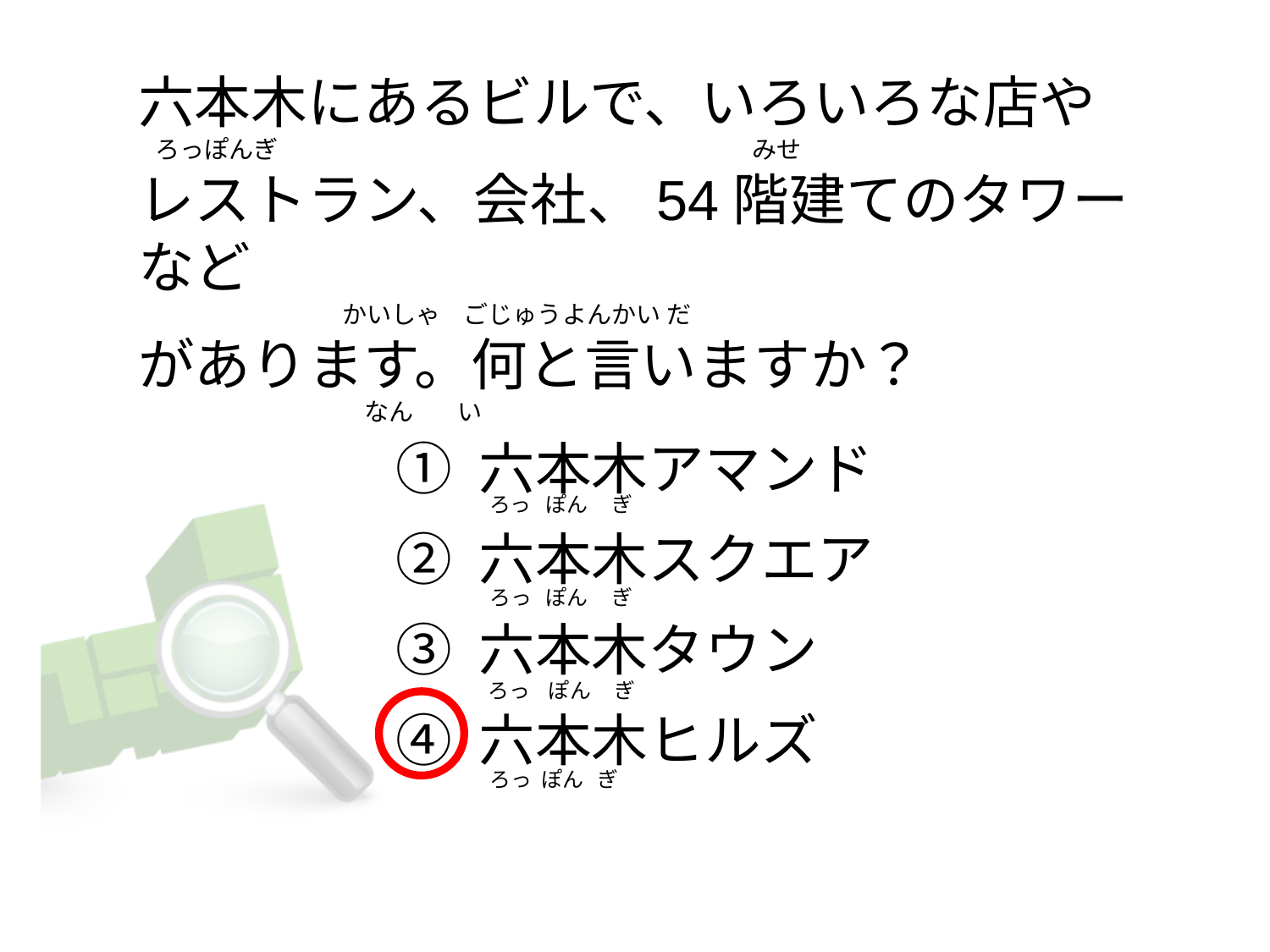

六本木にあるビルで、いろいろな店や
  ろっぽんぎ                                                                                      みせ
レストラン、会社、54階建てのタワーなど
                                    かいしゃ    ごじゅうよんかい だ
があります。何と言いますか？
                                        なん        い
① 六本木アマンド
② 六本木スクエア
③ 六本木タウン
④ 六本木ヒルズ
  ろっ   ぽん     ぎ
  ろっ   ぽん     ぎ
  ろっ    ぽん     ぎ

  ろっ  ぽん   ぎ